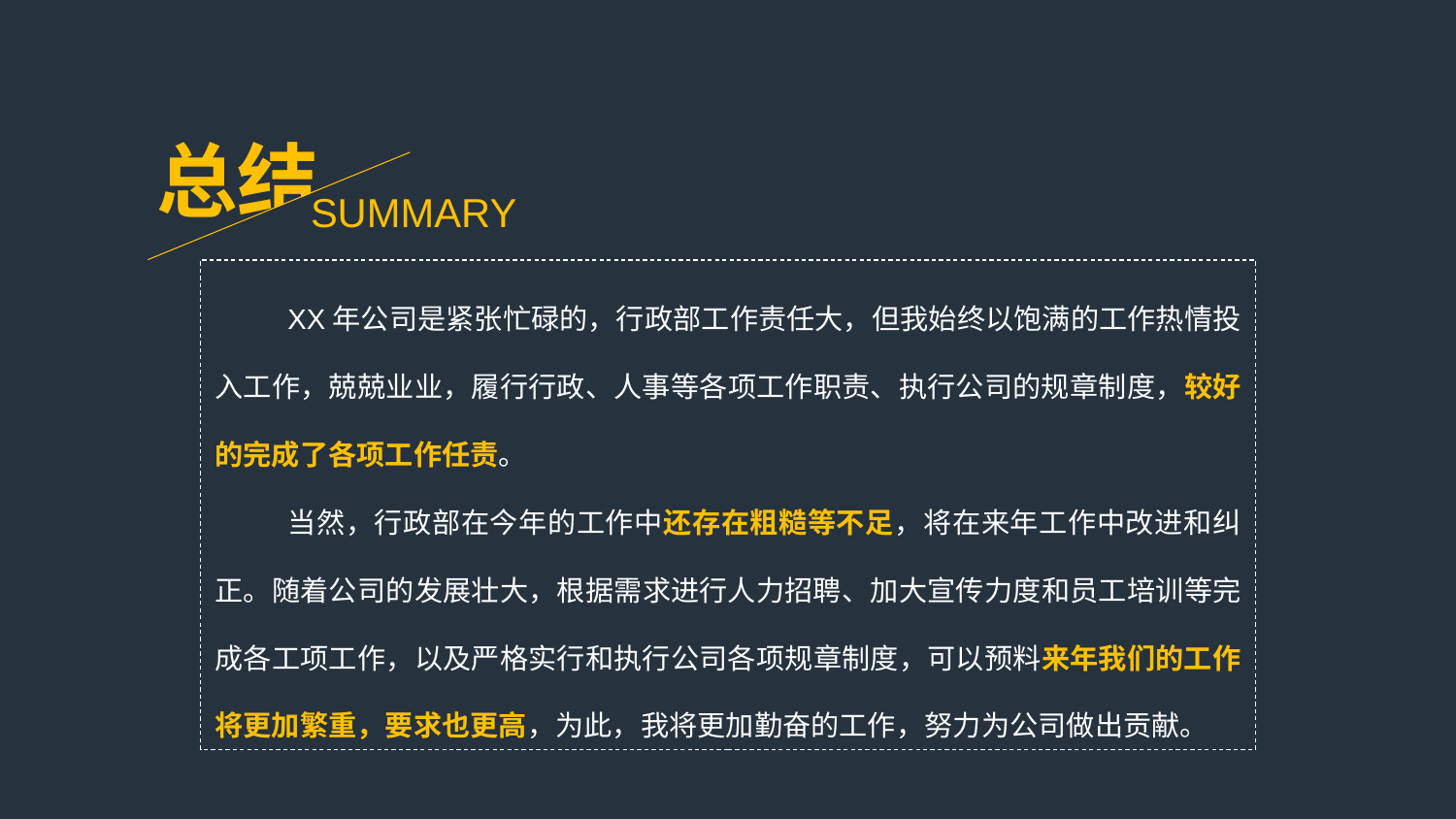

总结
SUMMARY

XX年公司是紧张忙碌的，行政部工作责任大，但我始终以饱满的工作热情投入工作，兢兢业业，履行行政、人事等各项工作职责、执行公司的规章制度，较好的完成了各项工作任责。
当然，行政部在今年的工作中还存在粗糙等不足，将在来年工作中改进和纠正。随着公司的发展壮大，根据需求进行人力招聘、加大宣传力度和员工培训等完成各工项工作，以及严格实行和执行公司各项规章制度，可以预料来年我们的工作将更加繁重，要求也更高，为此，我将更加勤奋的工作，努力为公司做出贡献。